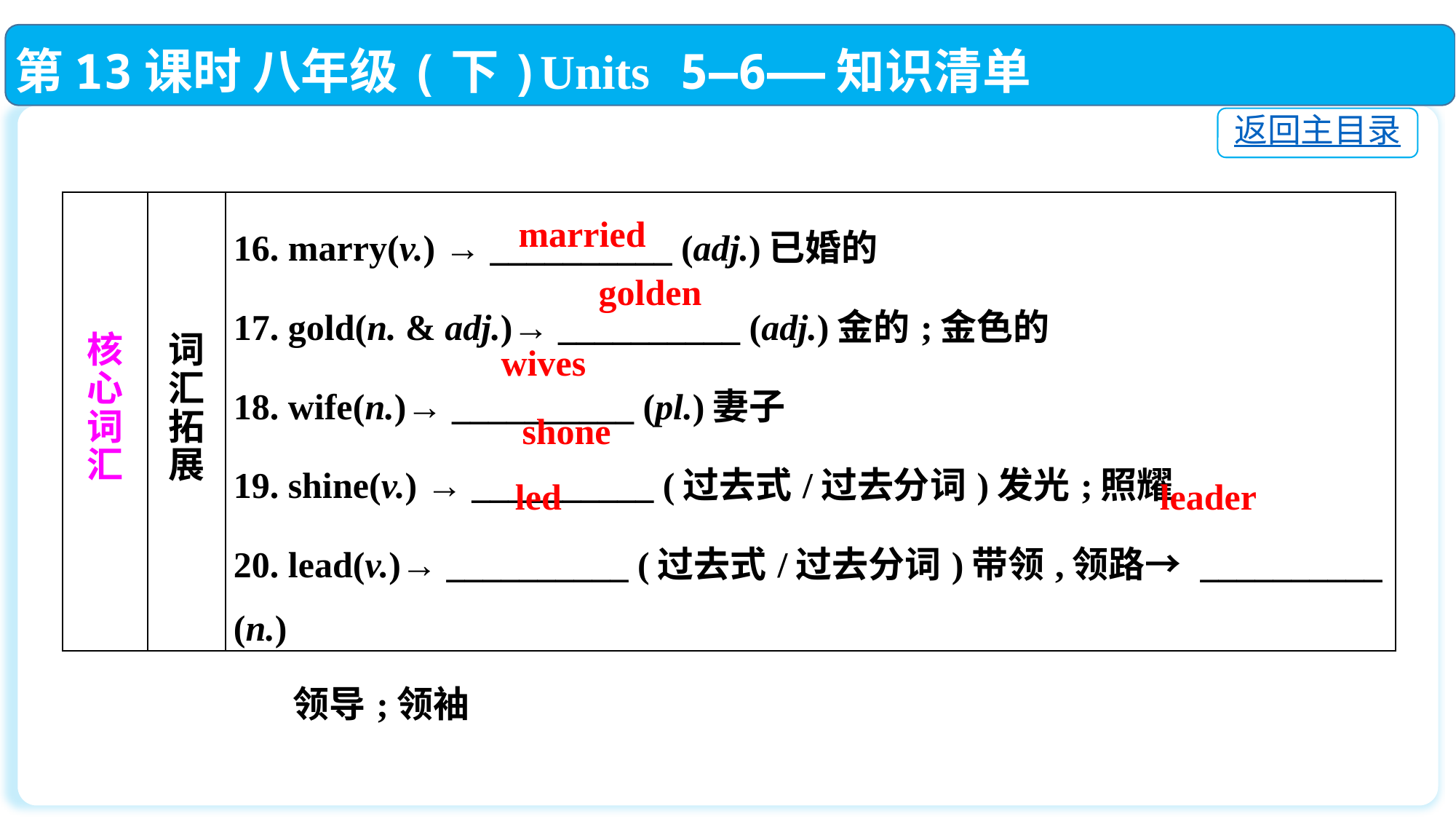

第13课时 八年级(下)Units 5—6——知识清单

返回主目录
| 核 心 词 汇 | 词 汇 拓 展 | 16. marry(v.) → \_\_\_\_\_\_\_\_\_\_ (adj.)已婚的 17. gold(n. & adj.)→ \_\_\_\_\_\_\_\_\_\_ (adj.)金的;金色的 18. wife(n.)→ \_\_\_\_\_\_\_\_\_\_ (pl.)妻子 19. shine(v.) → \_\_\_\_\_\_\_\_\_\_ (过去式/过去分词)发光;照耀 20. lead(v.)→ \_\_\_\_\_\_\_\_\_\_ (过去式/过去分词)带领,领路→ \_\_\_\_\_\_\_\_\_\_ (n.) 领导;领袖 |
| --- | --- | --- |
married

 golden
 wives
shone
led
leader